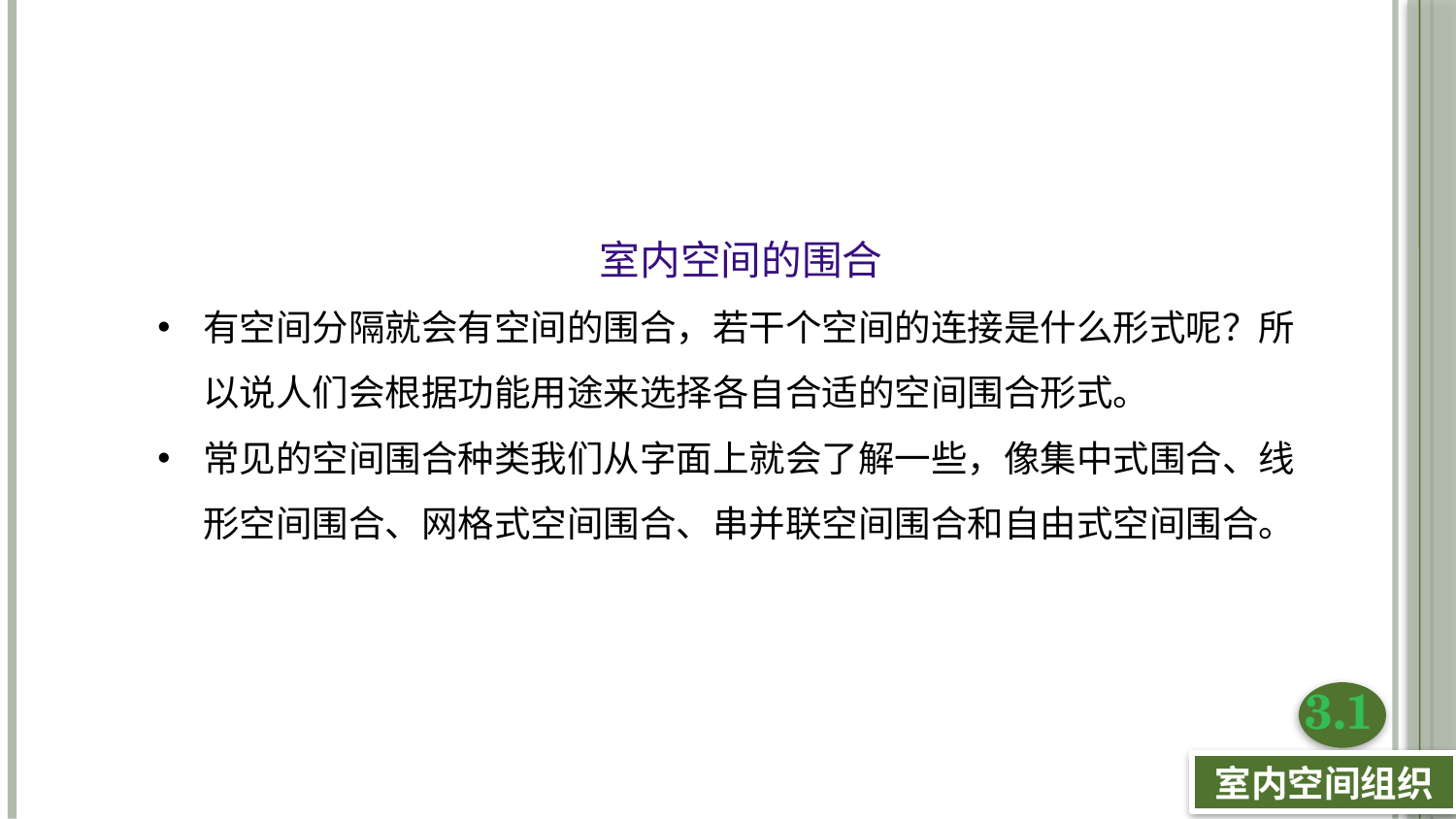

室内空间的围合
有空间分隔就会有空间的围合，若干个空间的连接是什么形式呢？所以说人们会根据功能用途来选择各自合适的空间围合形式。
常见的空间围合种类我们从字面上就会了解一些，像集中式围合、线形空间围合、网格式空间围合、串并联空间围合和自由式空间围合。
3.1
室内空间组织